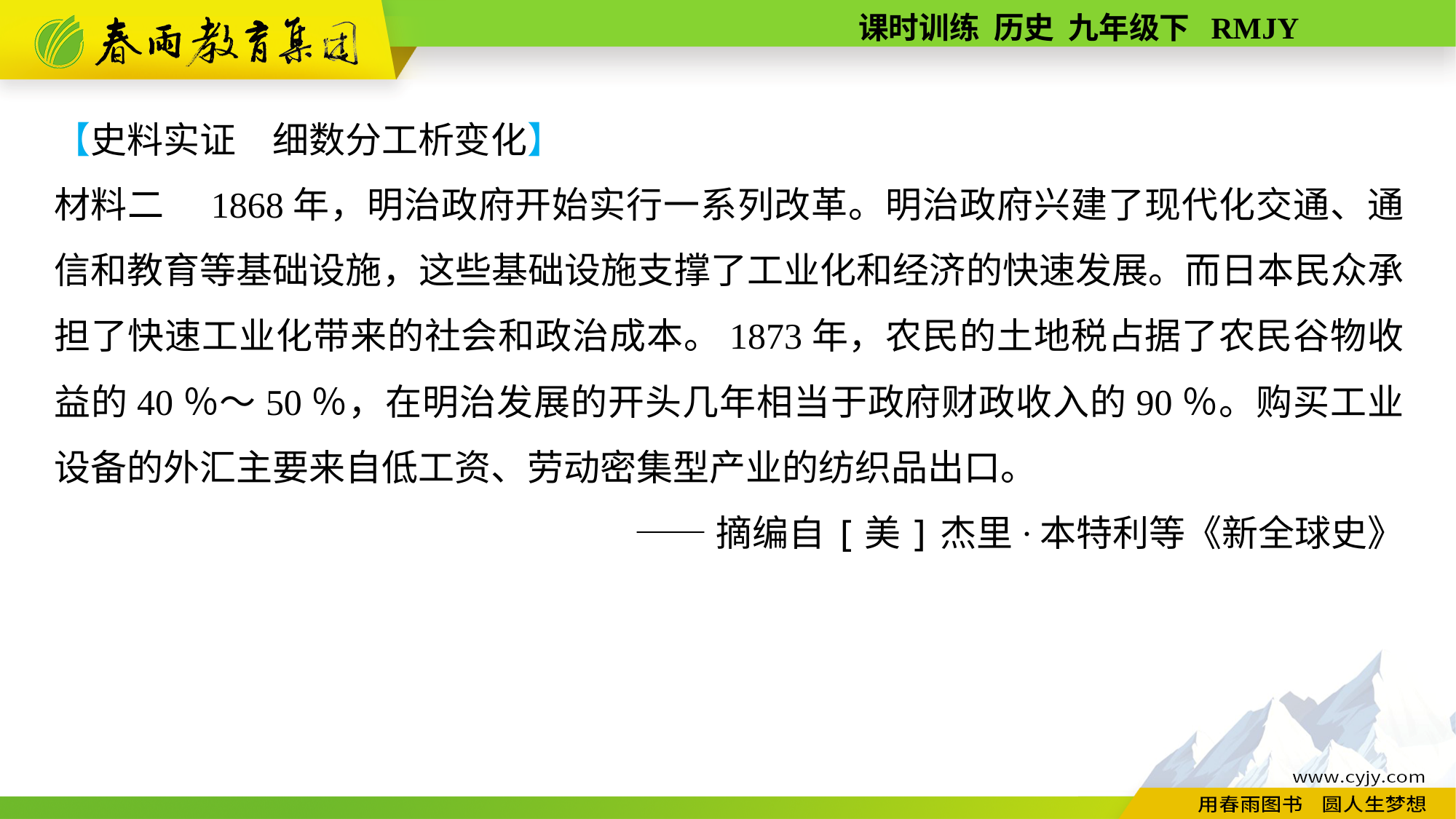

【史料实证　细数分工析变化】
材料二　1868年，明治政府开始实行一系列改革。明治政府兴建了现代化交通、通信和教育等基础设施，这些基础设施支撑了工业化和经济的快速发展。而日本民众承担了快速工业化带来的社会和政治成本。1873年，农民的土地税占据了农民谷物收益的40％～50％，在明治发展的开头几年相当于政府财政收入的90％。购买工业设备的外汇主要来自低工资、劳动密集型产业的纺织品出口。
——摘编自[美]杰里·本特利等《新全球史》